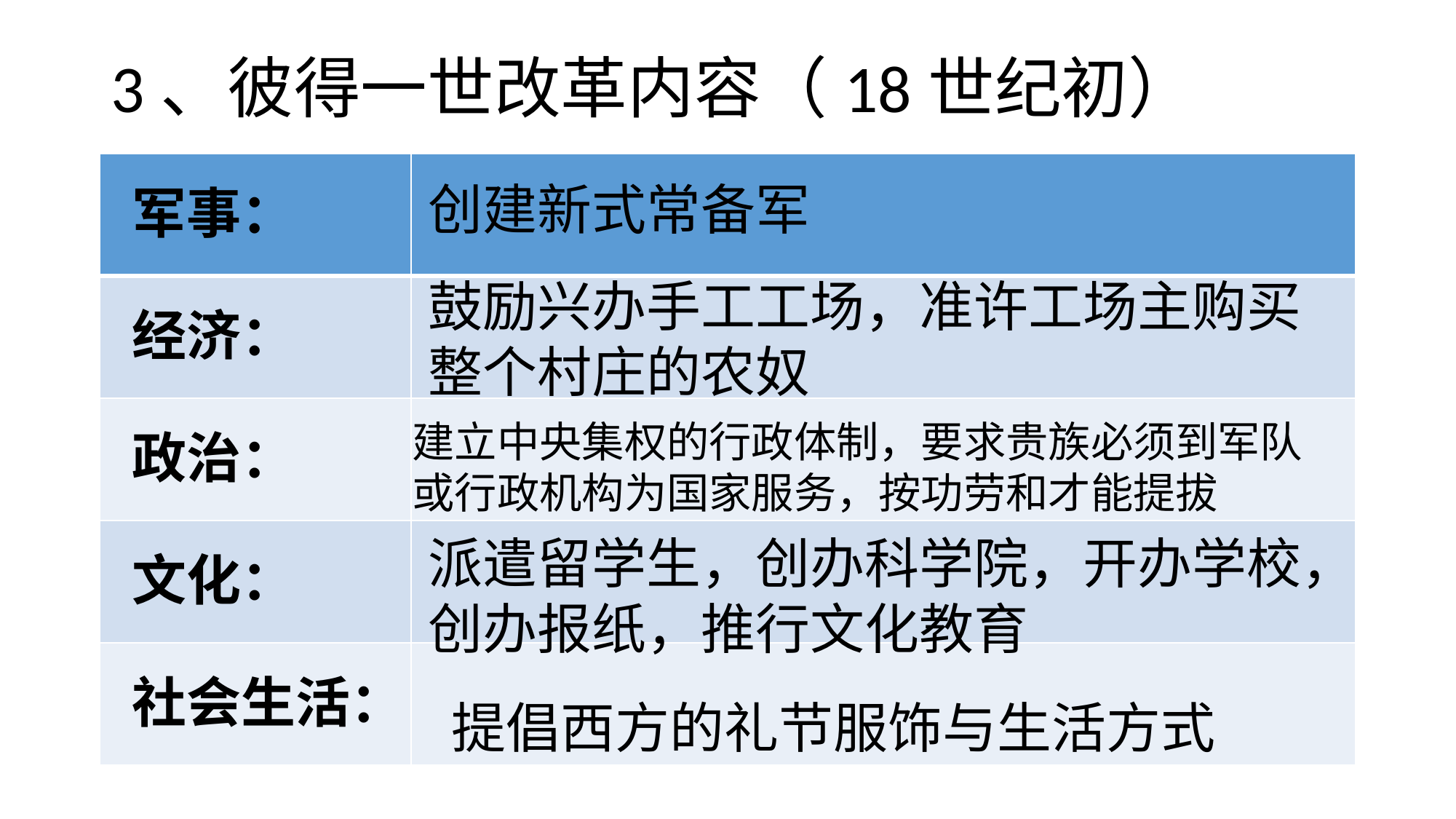

# 3、彼得一世改革内容（18世纪初）
| 军事： |  |
| --- | --- |
| 经济： |  |
| 政治： |  |
| 文化： |  |
| 社会生活： |  |
创建新式常备军
鼓励兴办手工工场，准许工场主购买整个村庄的农奴
建立中央集权的行政体制，要求贵族必须到军队或行政机构为国家服务，按功劳和才能提拔
派遣留学生，创办科学院，开办学校，创办报纸，推行文化教育
提倡西方的礼节服饰与生活方式